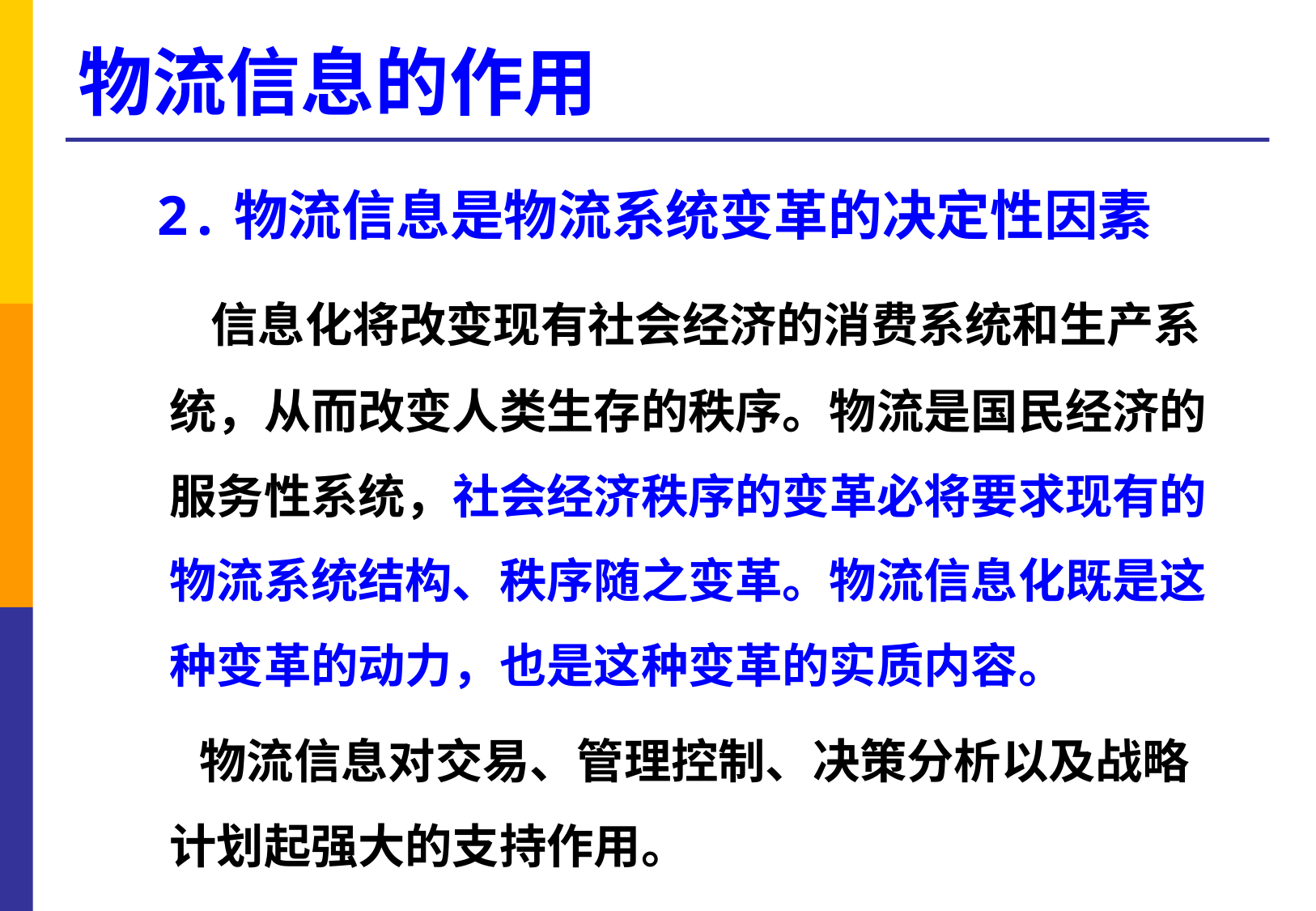

# 物流信息的作用
 2.物流信息是物流系统变革的决定性因素
      信息化将改变现有社会经济的消费系统和生产系统，从而改变人类生存的秩序。物流是国民经济的服务性系统，社会经济秩序的变革必将要求现有的物流系统结构、秩序随之变革。物流信息化既是这种变革的动力，也是这种变革的实质内容。
      物流信息对交易、管理控制、决策分析以及战略计划起强大的支持作用。